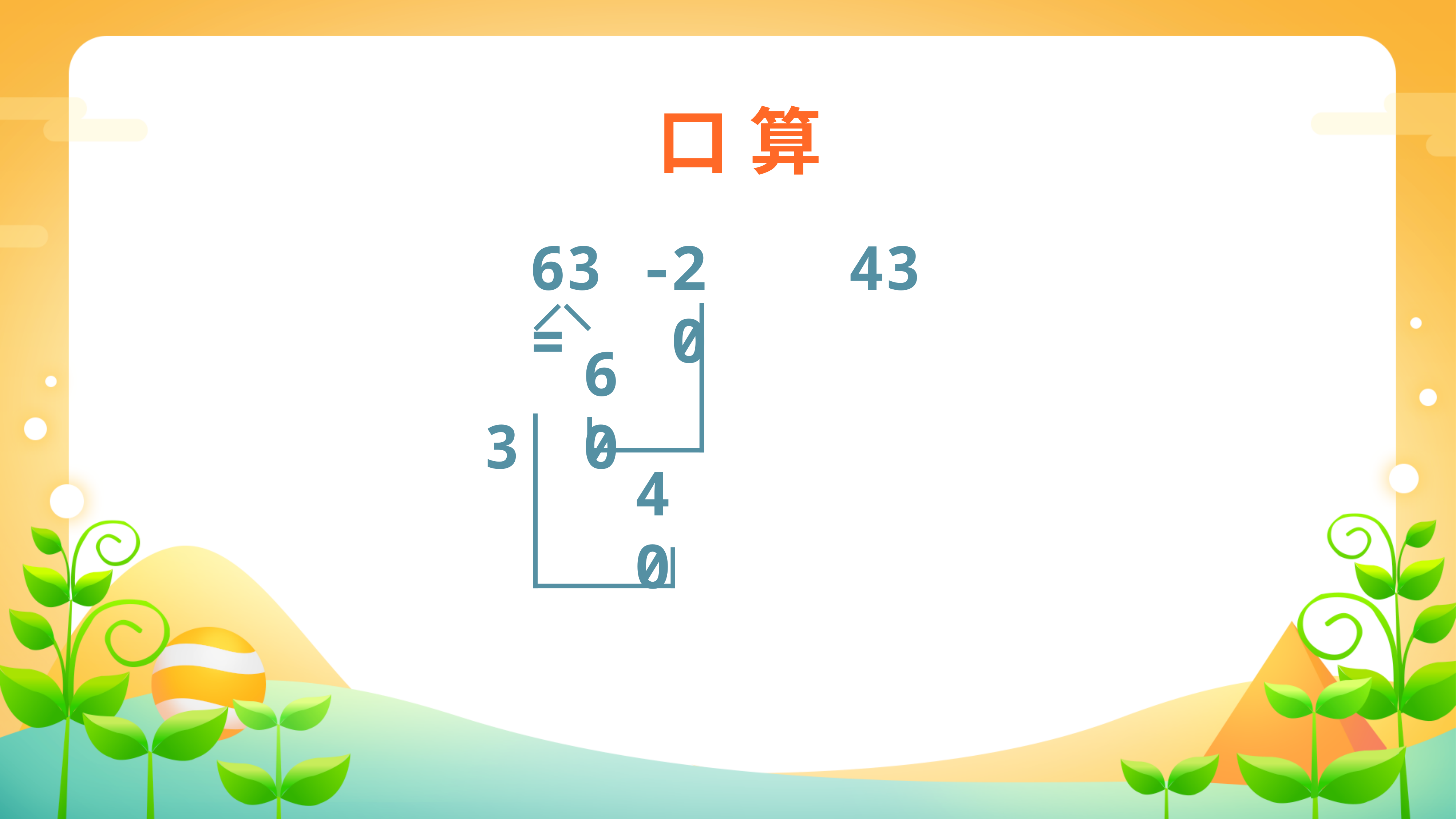

口 算
63 -    =
20
43

 3
60

40